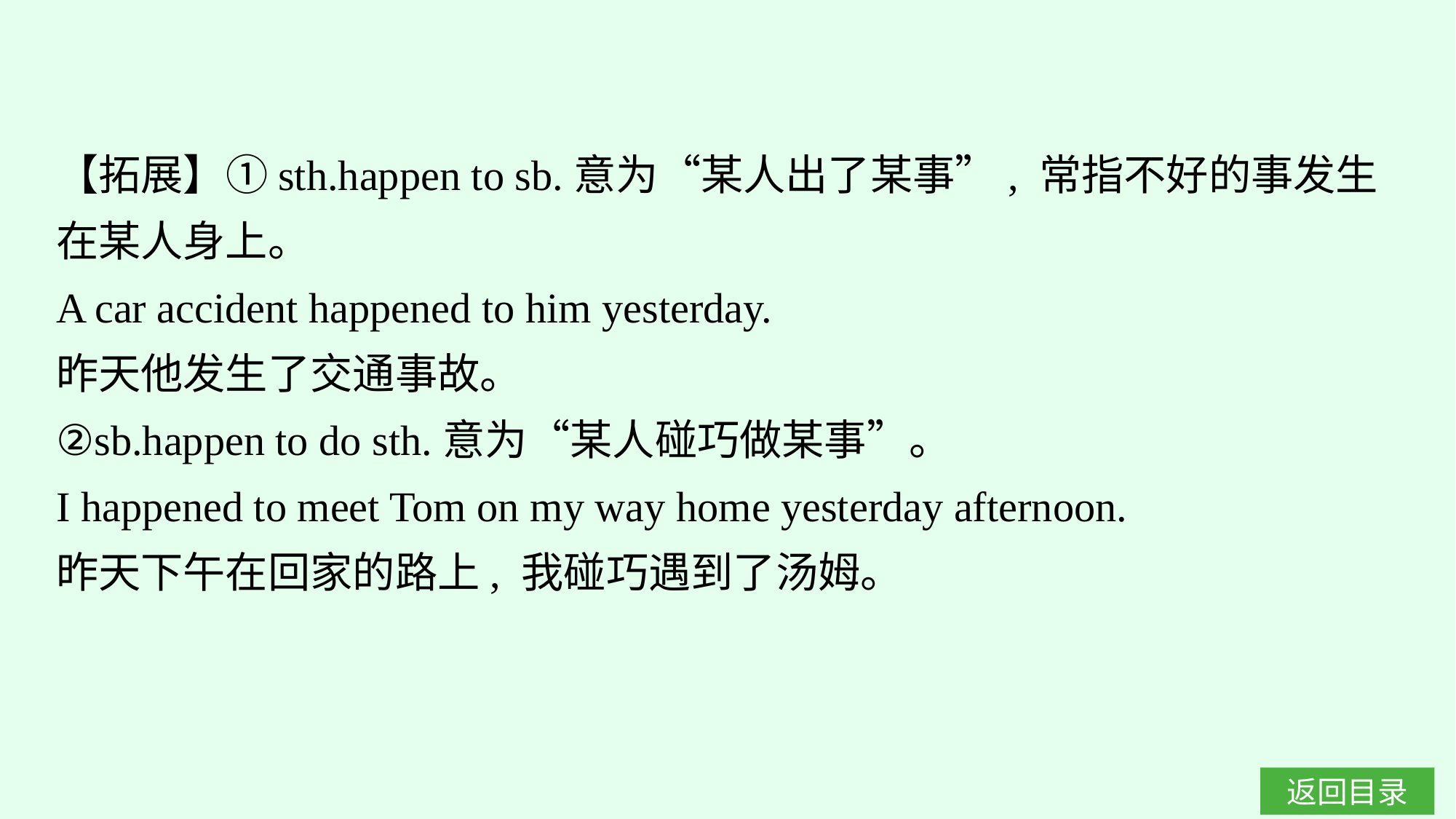

【拓展】①sth.happen to sb.意为“某人出了某事”, 常指不好的事发生在某人身上。
A car accident happened to him yesterday.
昨天他发生了交通事故。
②sb.happen to do sth.意为“某人碰巧做某事”。
I happened to meet Tom on my way home yesterday afternoon.
昨天下午在回家的路上, 我碰巧遇到了汤姆。